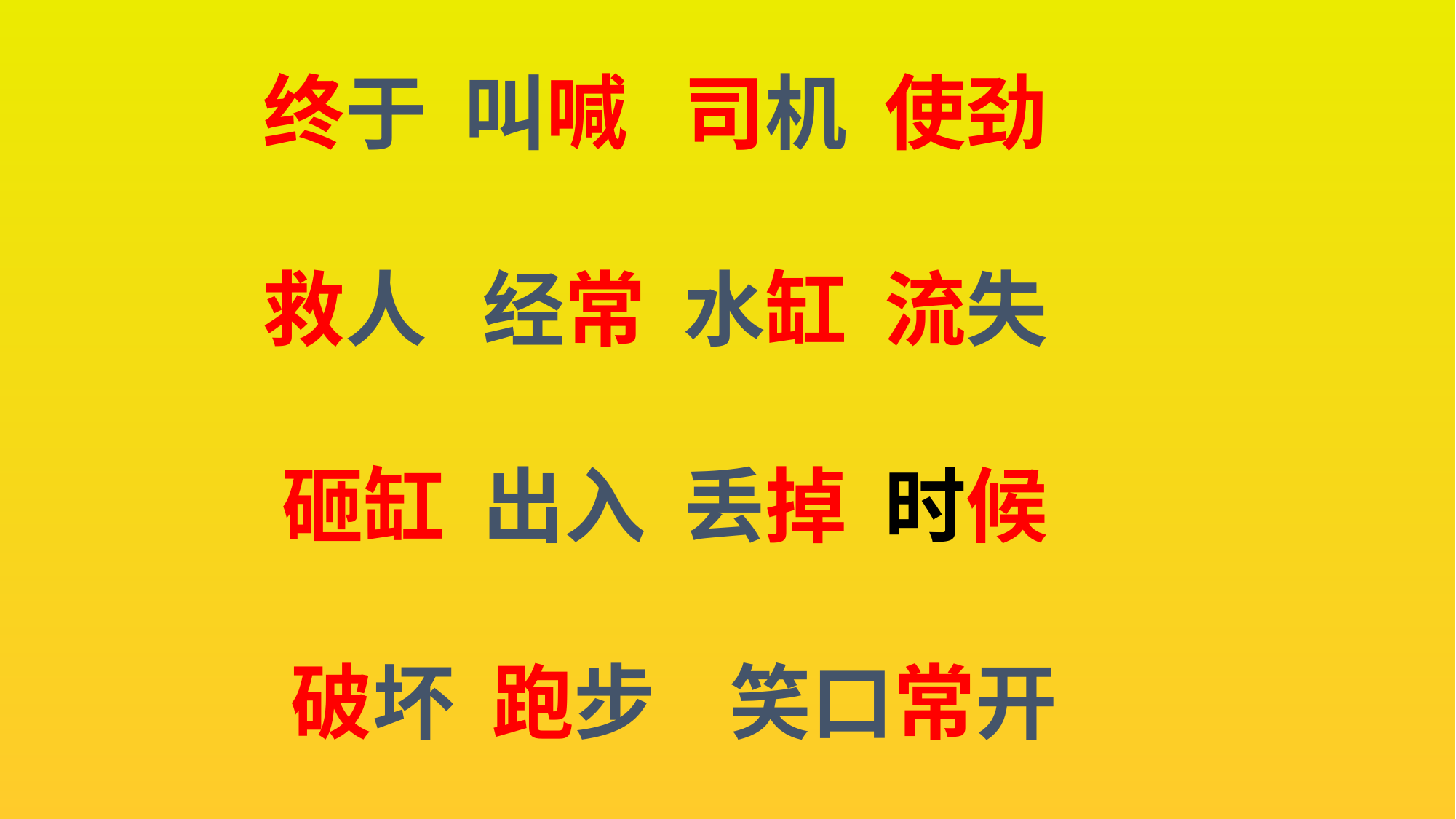

终于  叫喊   司机  使劲
救人   经常  水缸  流失
砸缸  出入  丢掉  时候
破坏  跑步    笑口常开